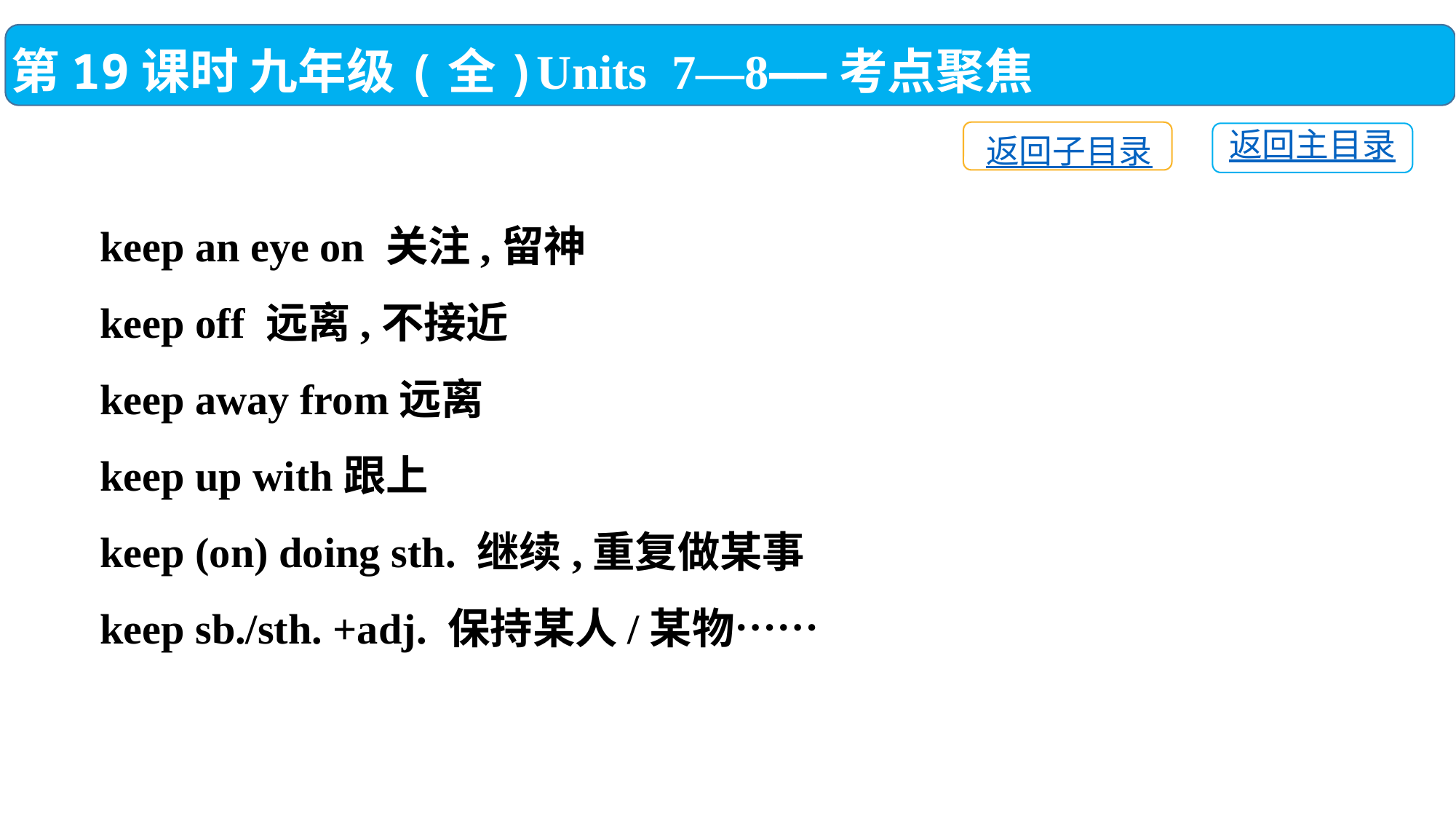

第19课时 九年级(全)Units  7—8——考点聚焦

返回子目录
返回主目录
keep an eye on 关注,留神
keep off 远离,不接近
keep away from远离
keep up with跟上
keep (on) doing sth. 继续,重复做某事
keep sb./sth. +adj. 保持某人/某物……